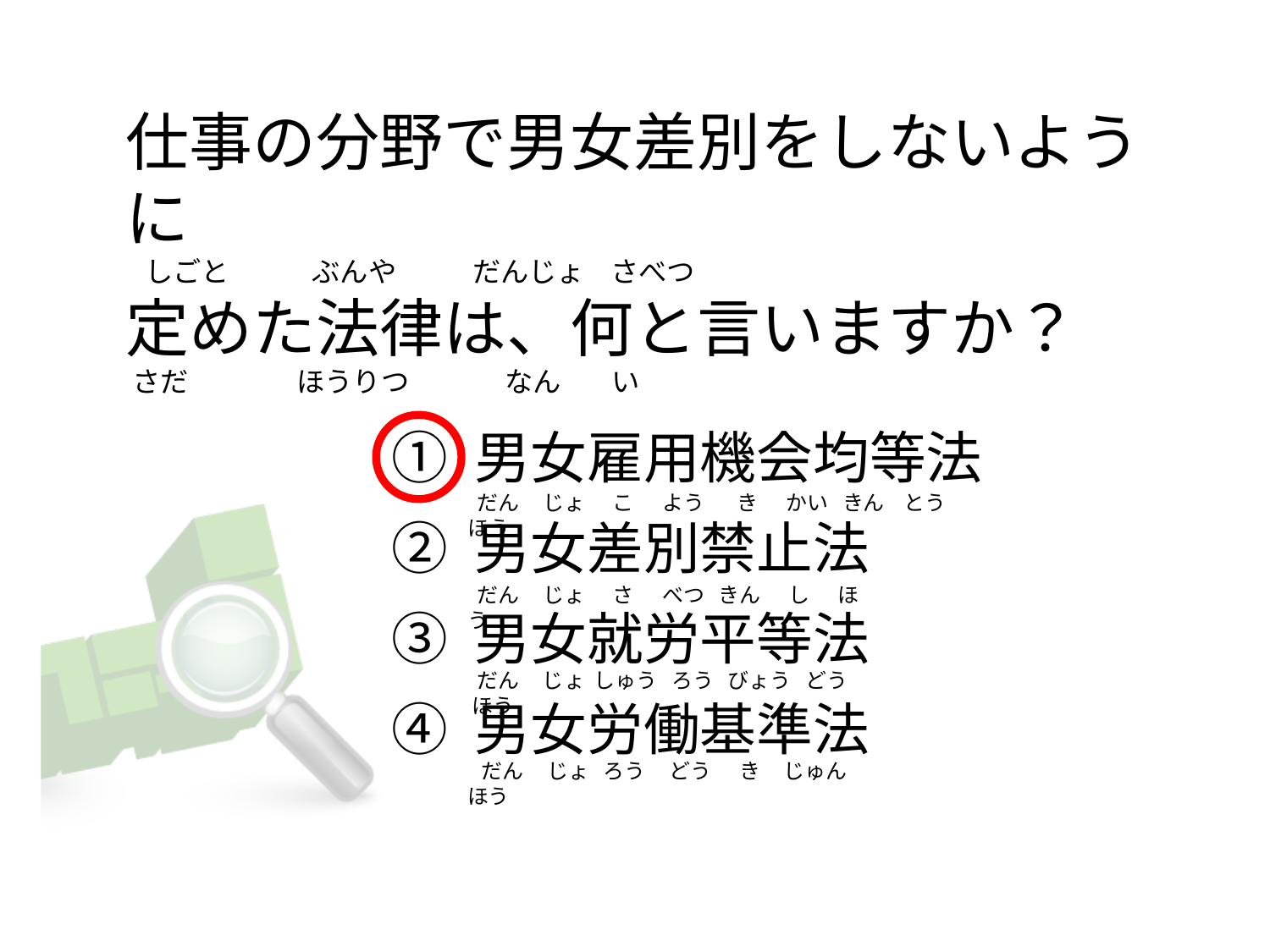

# 仕事の分野で男女差別をしないように    しごと             ぶんや            だんじょ    さべつ 定めた法律は、何と言いますか？  さだ                 ほうりつ               なん        い

① 男女雇用機会均等法
② 男女差別禁止法
③ 男女就労平等法
④ 男女労働基準法
 だん     じょ      こ      よう       き      かい   きん    とう    ほう
 だん     じょ      さ      べつ   きん      し      ほう
 だん     じょ  しゅう   ろう   びょう   どう     ほう
  だん     じょ   ろう     どう      き     じゅん  ほう